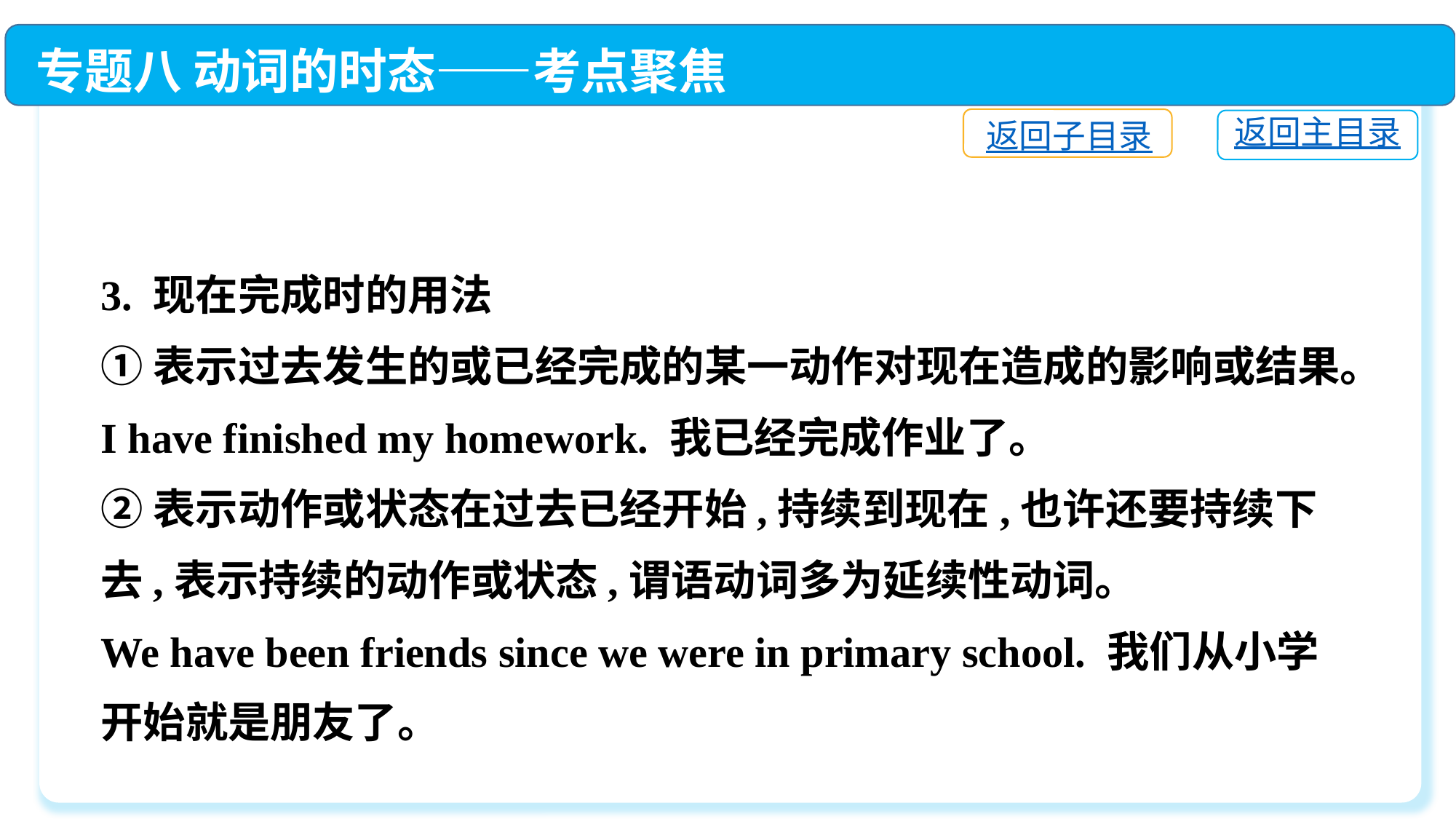

专题八 动词的时态——考点聚焦

返回子目录
返回主目录

3. 现在完成时的用法
①表示过去发生的或已经完成的某一动作对现在造成的影响或结果。
I have finished my homework. 我已经完成作业了。
②表示动作或状态在过去已经开始,持续到现在,也许还要持续下去,表示持续的动作或状态,谓语动词多为延续性动词。
We have been friends since we were in primary school. 我们从小学开始就是朋友了。